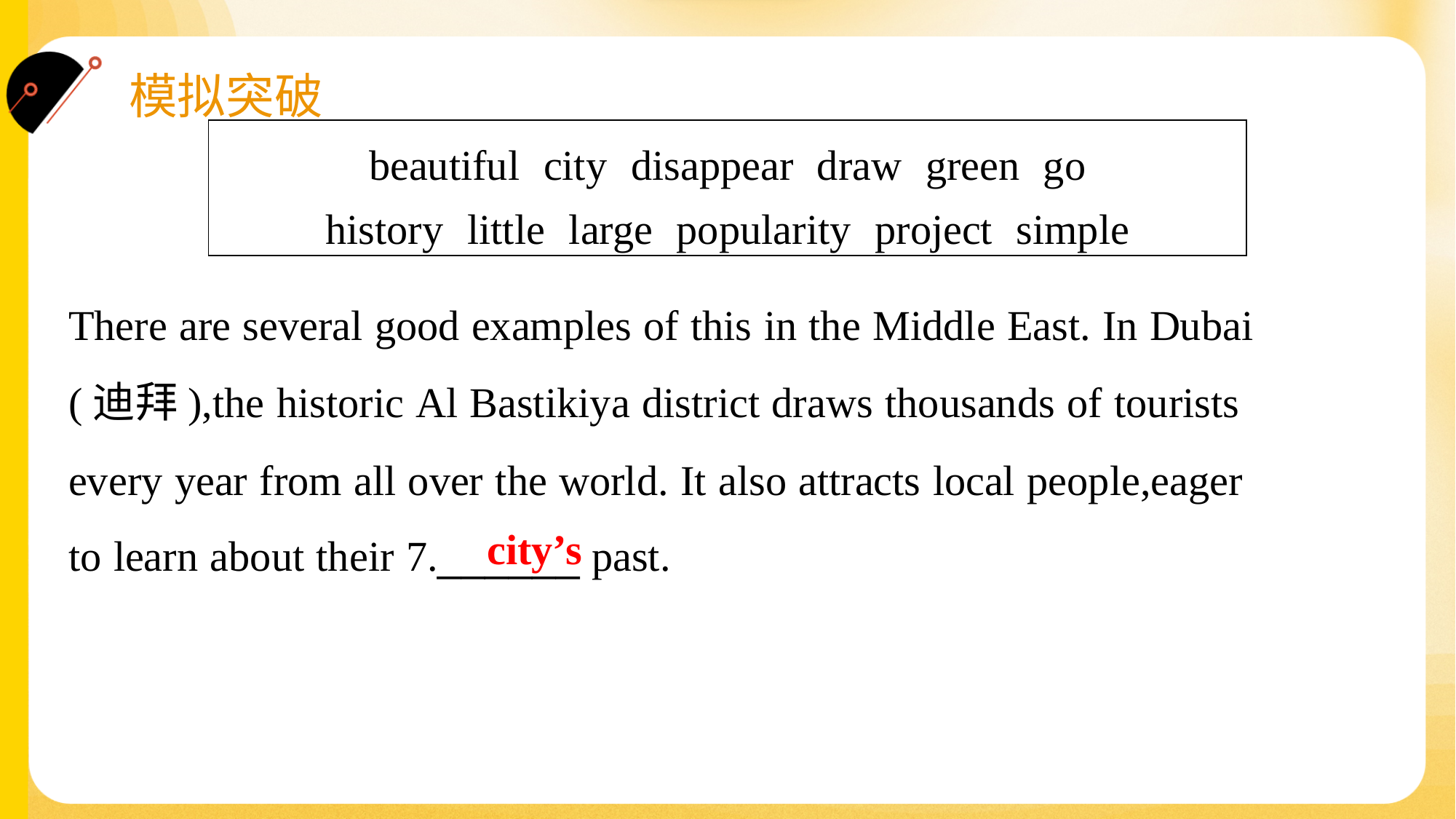

| beautiful city disappear draw green go history little large popularity project simple |
| --- |
There are several good examples of this in the Middle East. In Dubai
(迪拜),the historic Al Bastikiya district draws thousands of tourists
every year from all over the world. It also attracts local people,eager
to learn about their 7.______ past.#1.1.3
city’s